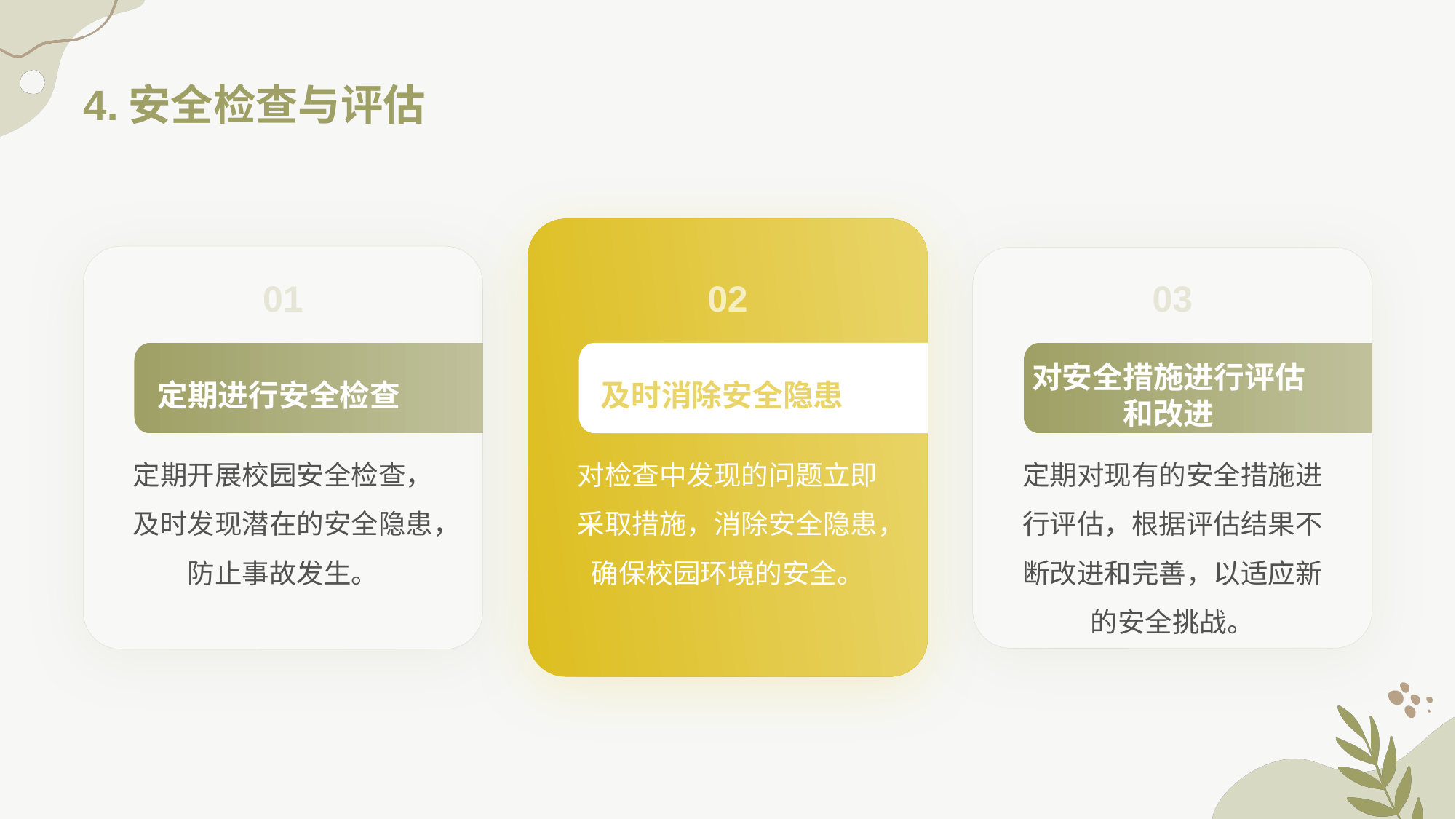

4.安全检查与评估

01
02
03
及时消除安全隐患
对安全措施进行评估和改进
定期进行安全检查
定期开展校园安全检查，及时发现潜在的安全隐患，防止事故发生。
对检查中发现的问题立即采取措施，消除安全隐患，确保校园环境的安全。
定期对现有的安全措施进行评估，根据评估结果不断改进和完善，以适应新的安全挑战。